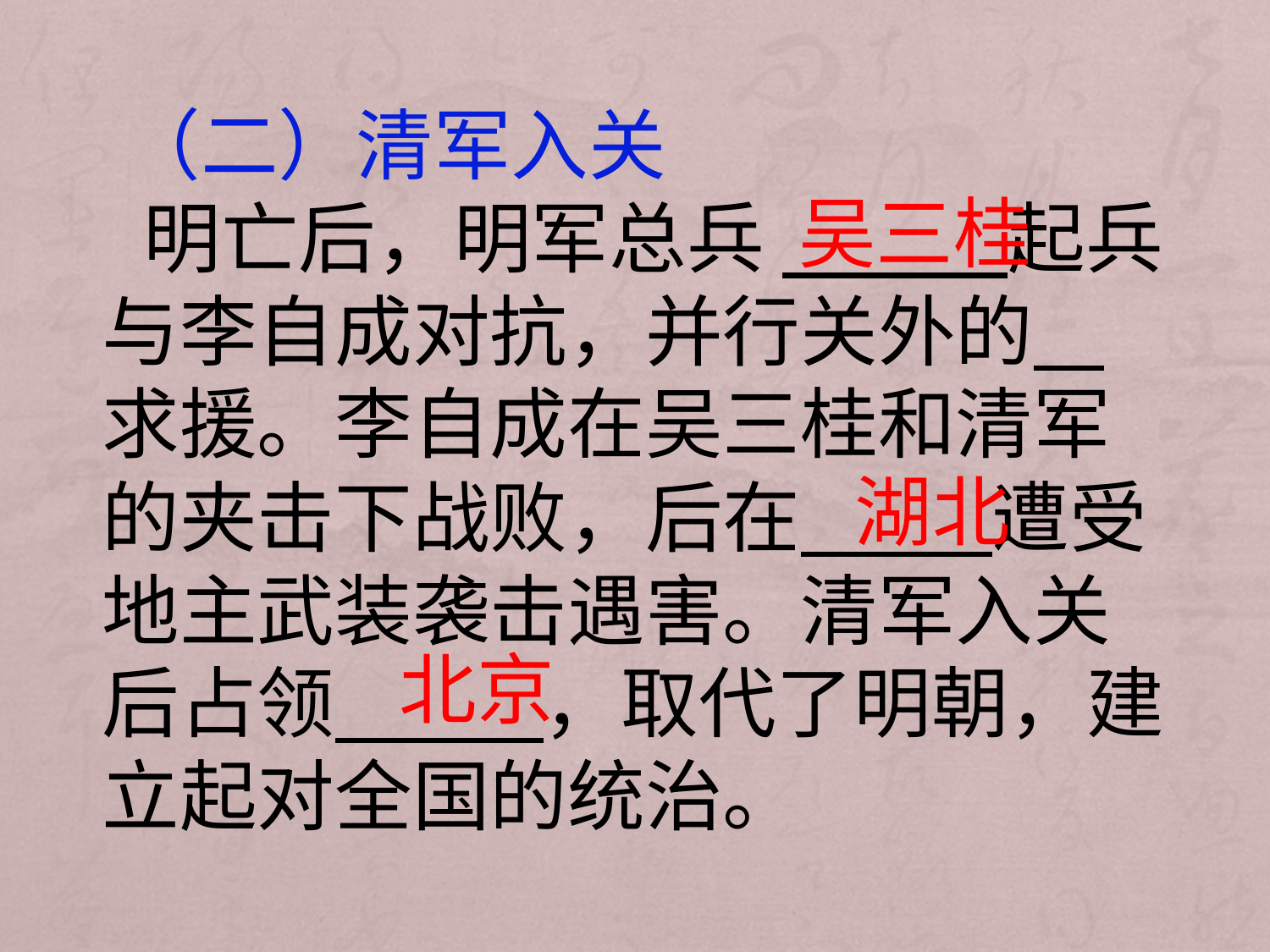

（二）清军入关
明亡后，明军总兵              起兵与李自成对抗，并行关外的     求援。李自成在吴三桂和清军的夹击下战败，后在           遭受地主武装袭击遇害。清军入关后占领            ，取代了明朝，建立起对全国的统治。
  吴三桂
    湖北
北京